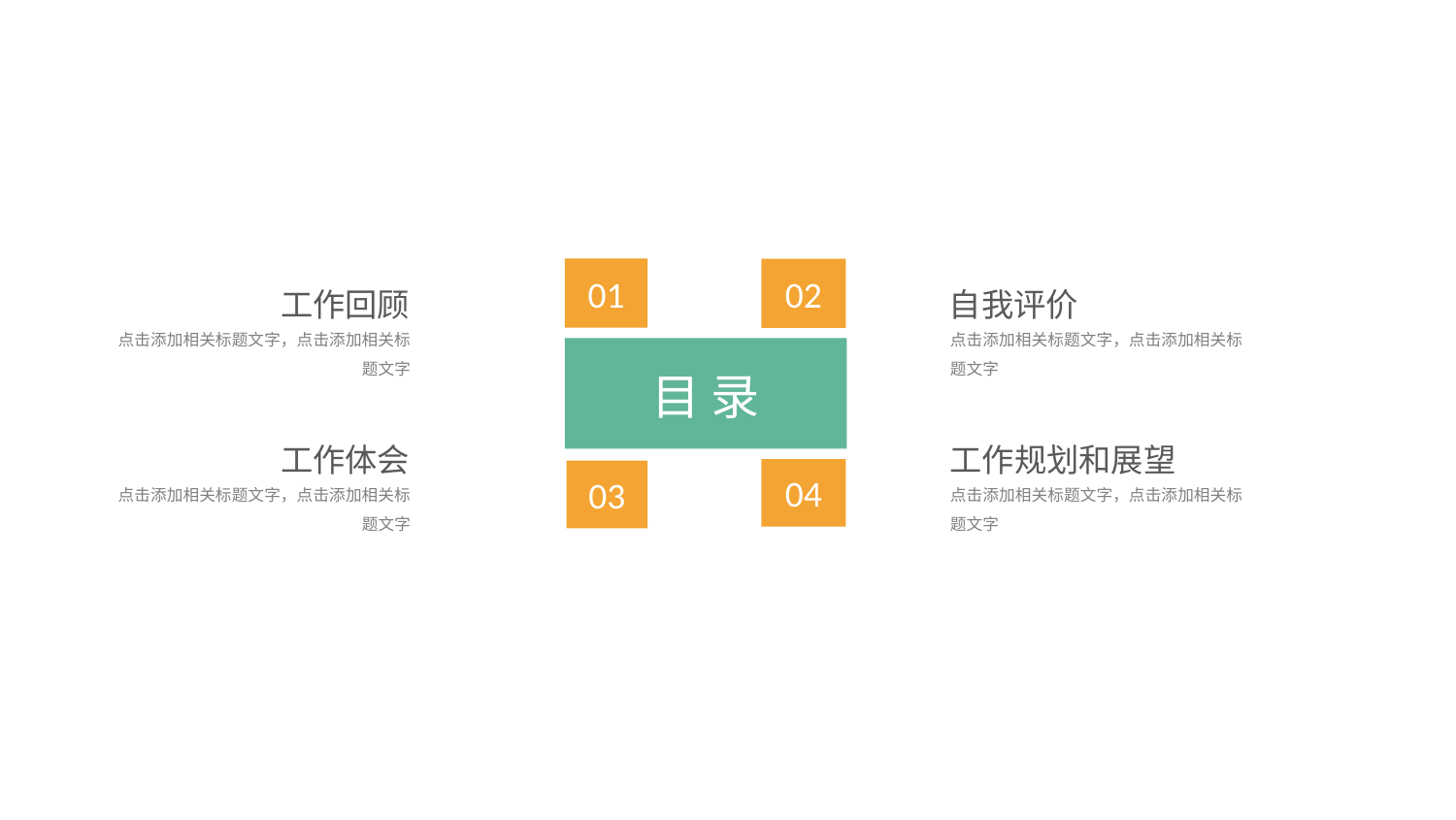

01
02
工作回顾
自我评价
点击添加相关标题文字，点击添加相关标题文字
点击添加相关标题文字，点击添加相关标题文字

目 录
工作体会
工作规划和展望
04
03
点击添加相关标题文字，点击添加相关标题文字
点击添加相关标题文字，点击添加相关标题文字